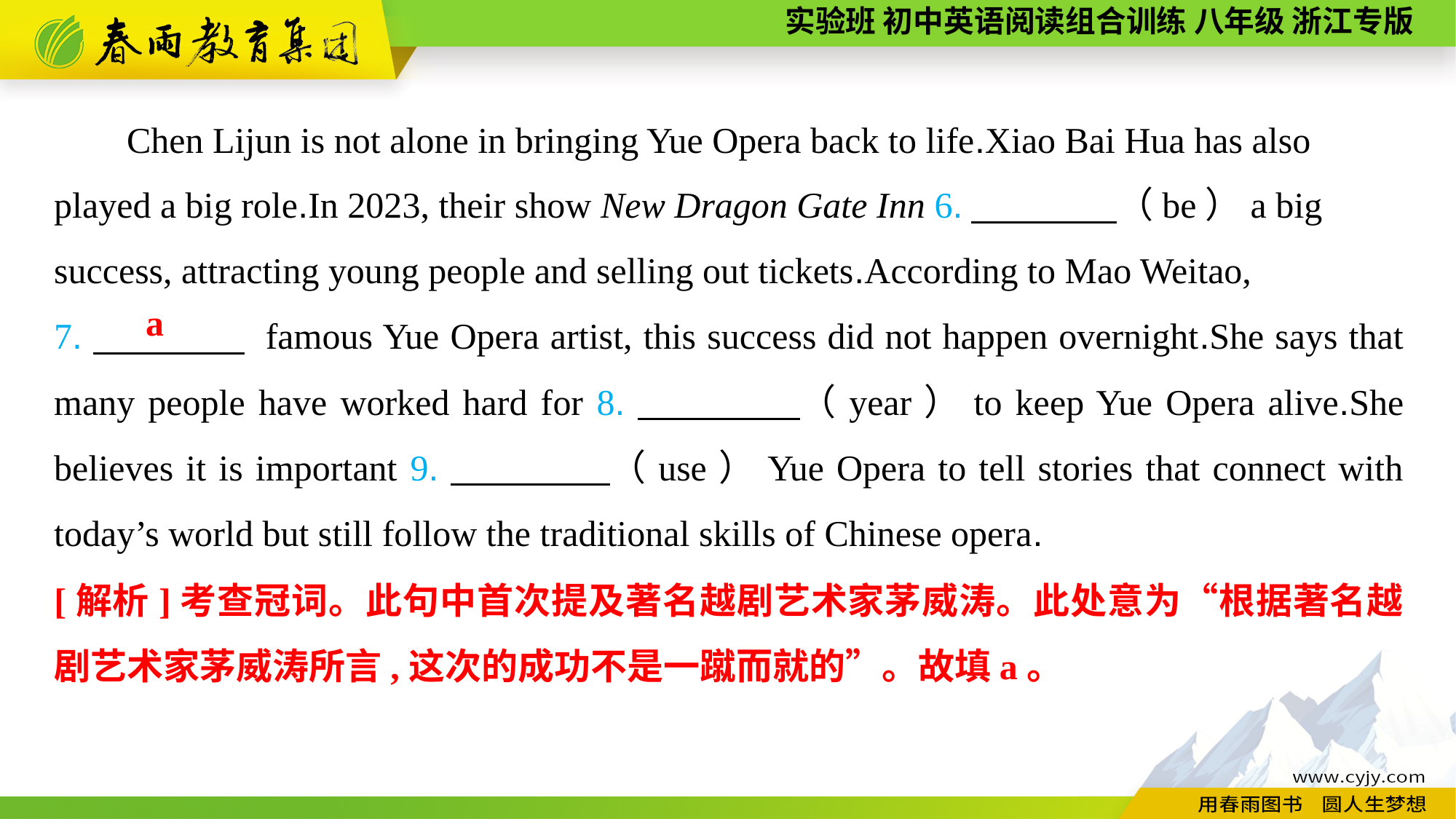

Chen Lijun is not alone in bringing Yue Opera back to life.Xiao Bai Hua has also played a big role.In 2023, their show New Dragon Gate Inn 6.　　　　（be）a big success, attracting young people and selling out tickets.According to Mao Weitao,
7.　　　　 famous Yue Opera artist, this success did not happen overnight.She says that many people have worked hard for 8.　　　　（year）to keep Yue Opera alive.She believes it is important 9.　　　　（use）Yue Opera to tell stories that connect with today’s world but still follow the traditional skills of Chinese opera.
a
[解析]考查冠词。此句中首次提及著名越剧艺术家茅威涛。此处意为“根据著名越剧艺术家茅威涛所言,这次的成功不是一蹴而就的”。故填a。